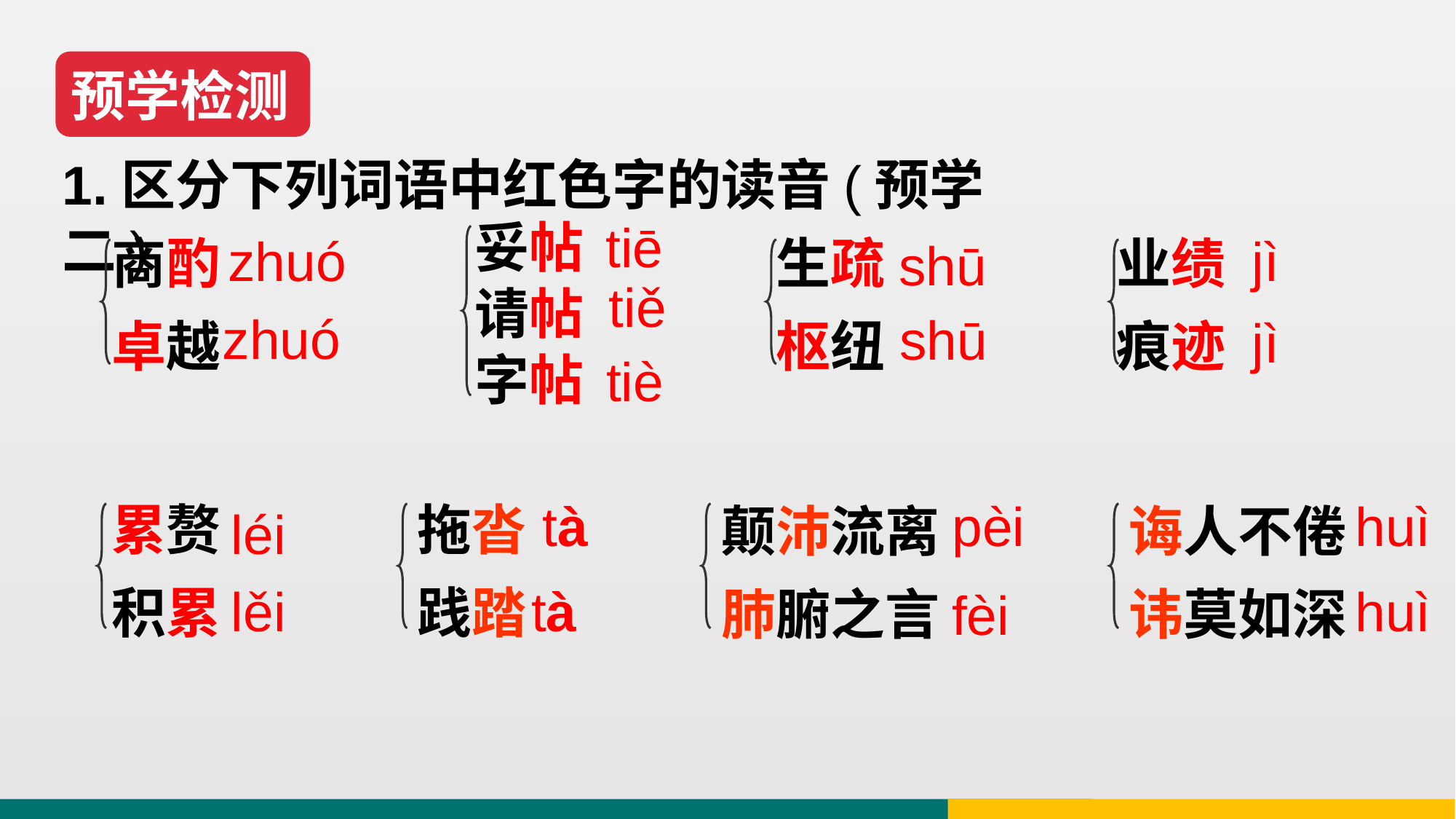

预学检测
1.区分下列词语中红色字的读音(预学二)
生疏
枢纽
业绩
痕迹
商酌
卓越
妥帖
请帖
字帖
tiē
zhuó
 jì

shū

tiě
zhuó
shū
jì
tiè
累赘
积累
拖沓
践踏
颠沛流离
肺腑之言
诲人不倦
讳莫如深
tà
pèi
huì
léi

tà
lěi
huì
fèi